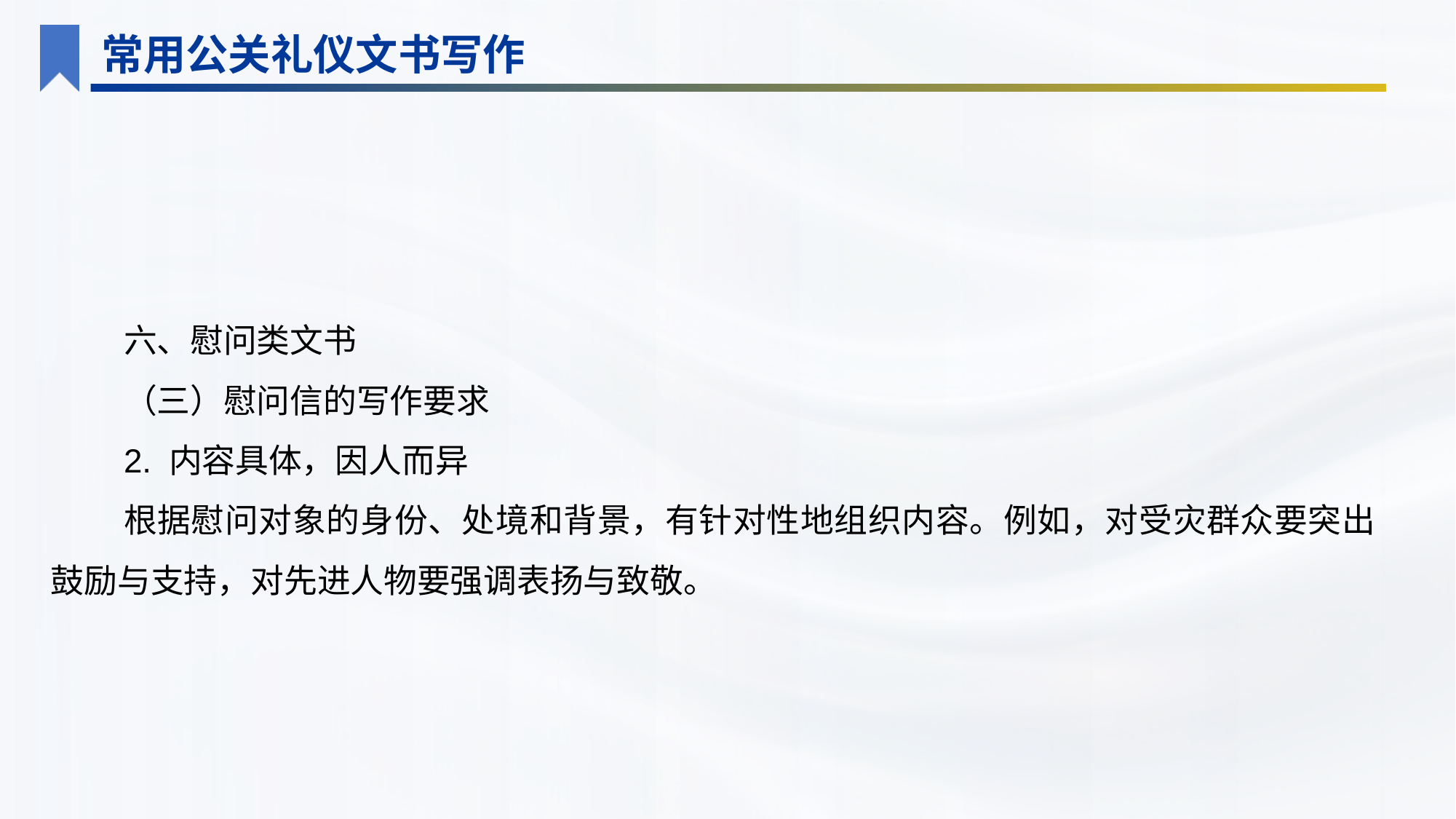

常用公关礼仪文书写作
六、慰问类文书
（三）慰问信的写作要求
2. 内容具体，因人而异
根据慰问对象的身份、处境和背景，有针对性地组织内容。例如，对受灾群众要突出鼓励与支持，对先进人物要强调表扬与致敬。